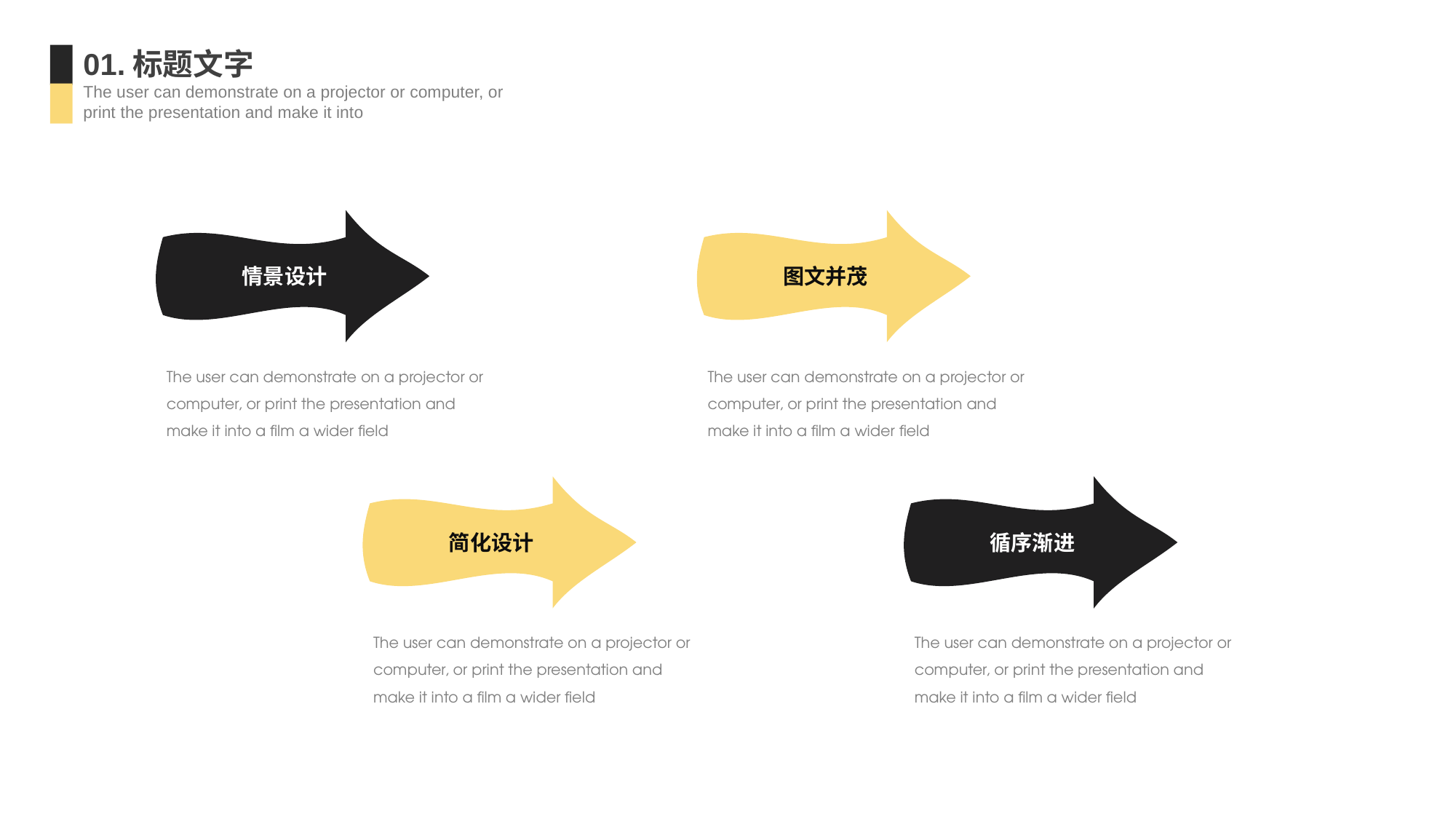

01.标题文字

The user can demonstrate on a projector or computer, or print the presentation and make it into

情景设计
图文并茂
The user can demonstrate on a projector or computer, or print the presentation and make it into a film a wider field
The user can demonstrate on a projector or computer, or print the presentation and make it into a film a wider field

简化设计
循序渐进
The user can demonstrate on a projector or computer, or print the presentation and make it into a film a wider field
The user can demonstrate on a projector or computer, or print the presentation and make it into a film a wider field